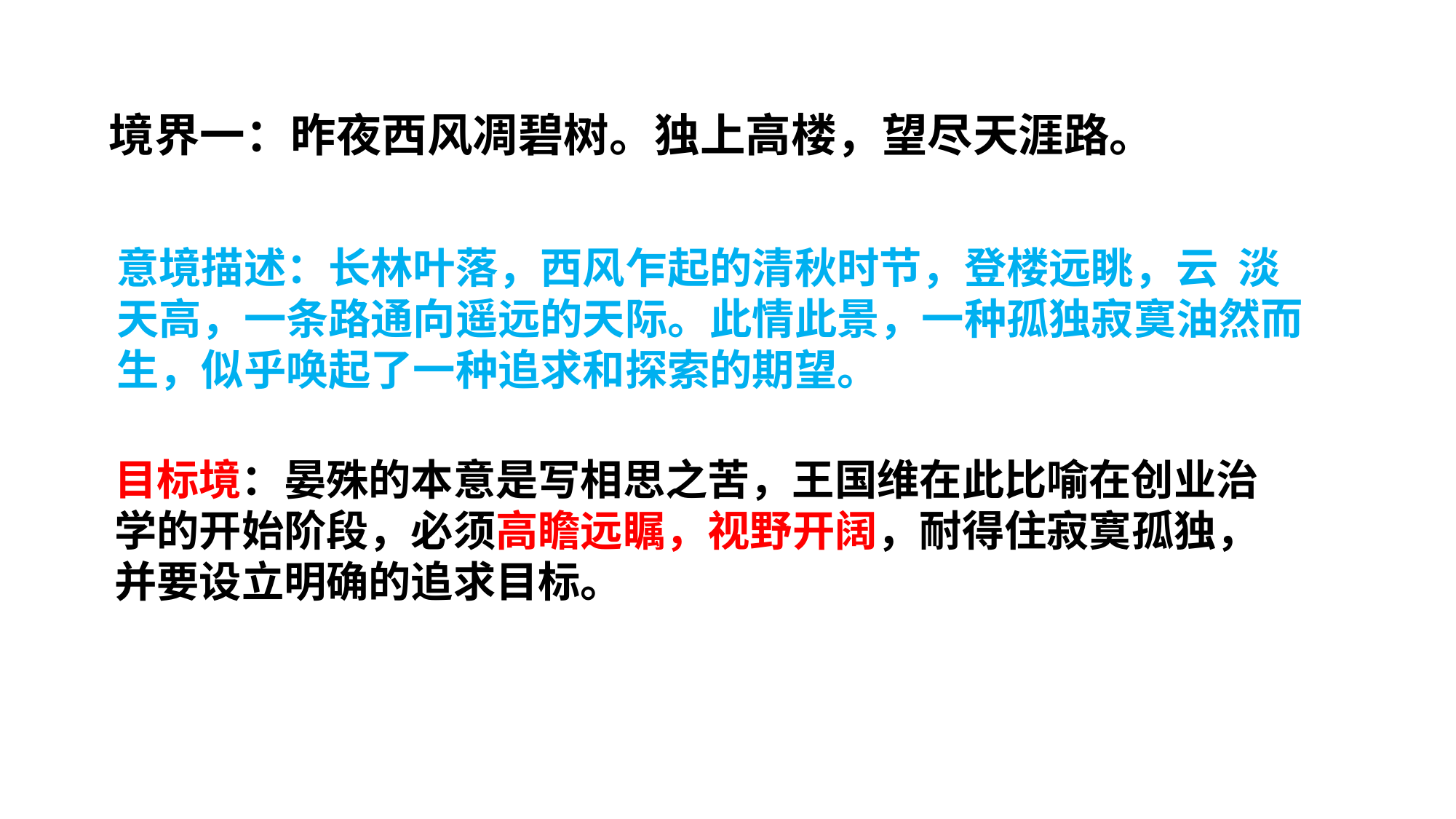

境界一：昨夜西风凋碧树。独上高楼，望尽天涯路。
意境描述：长林叶落，西风乍起的清秋时节，登楼远眺，云  淡天高，一条路通向遥远的天际。此情此景，一种孤独寂寞油然而生，似乎唤起了一种追求和探索的期望。
目标境：晏殊的本意是写相思之苦，王国维在此比喻在创业治学的开始阶段，必须高瞻远瞩，视野开阔，耐得住寂寞孤独，并要设立明确的追求目标。